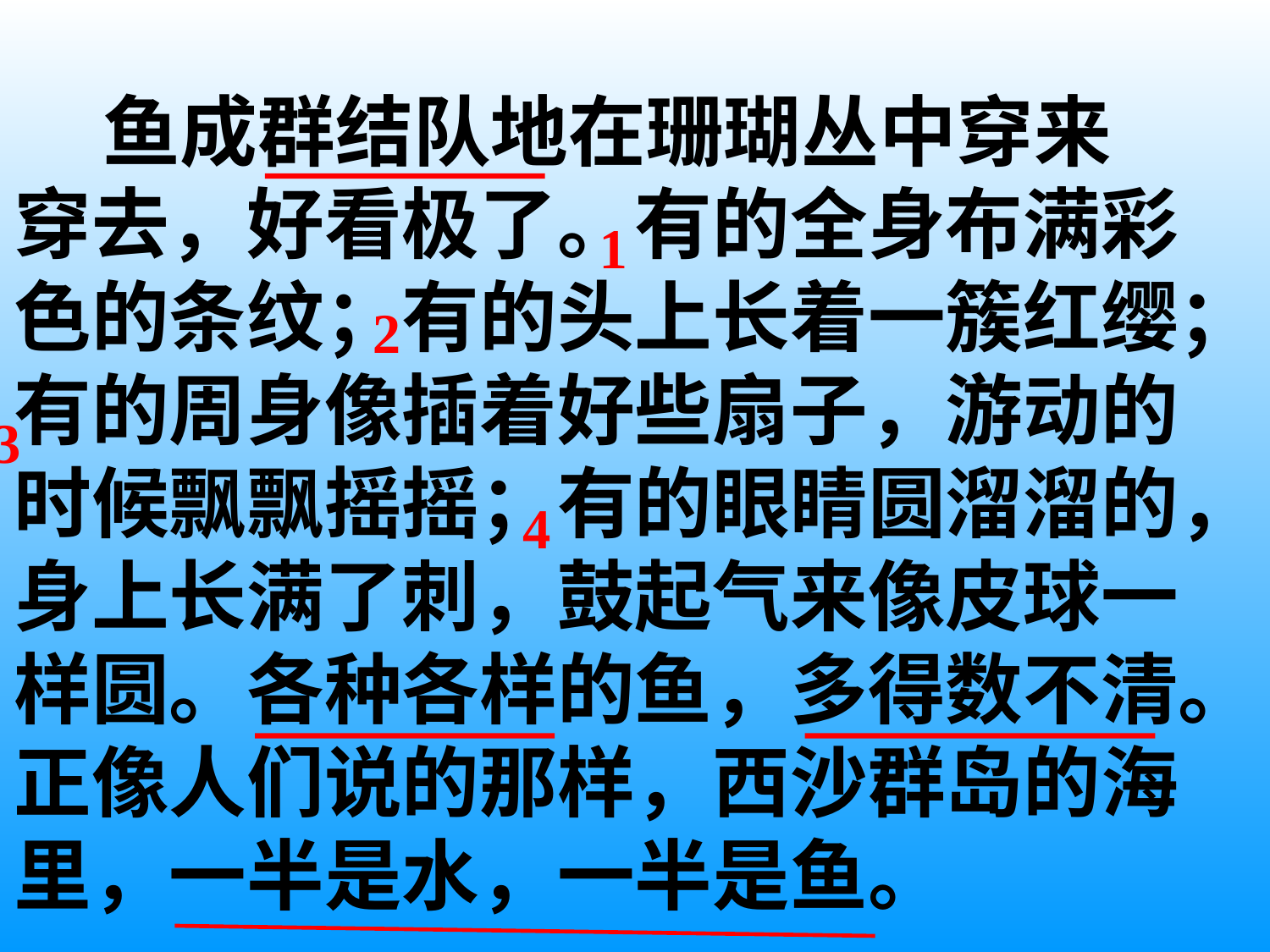

鱼成群结队地在珊瑚丛中穿来
穿去，好看极了。有的全身布满彩
色的条纹；有的头上长着一簇红缨；
有的周身像插着好些扇子，游动的
时候飘飘摇摇；有的眼睛圆溜溜的，
身上长满了刺，鼓起气来像皮球一
样圆。各种各样的鱼，多得数不清。
正像人们说的那样，西沙群岛的海
里，一半是水，一半是鱼。

1
2
3
4